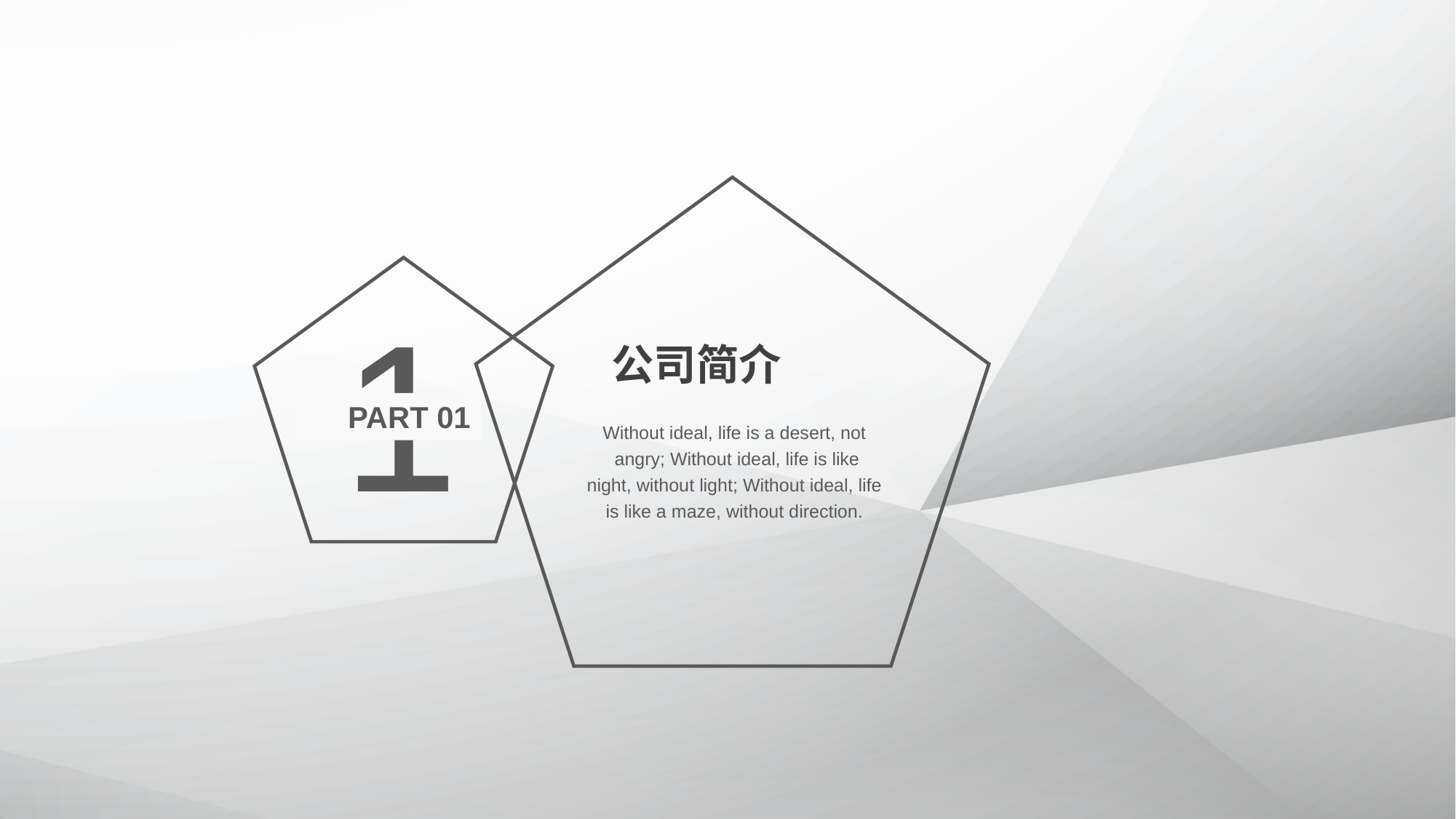

1
公司简介
PART 01
Without ideal, life is a desert, not
 angry; Without ideal, life is like night, without light; Without ideal, life is like a maze, without direction.